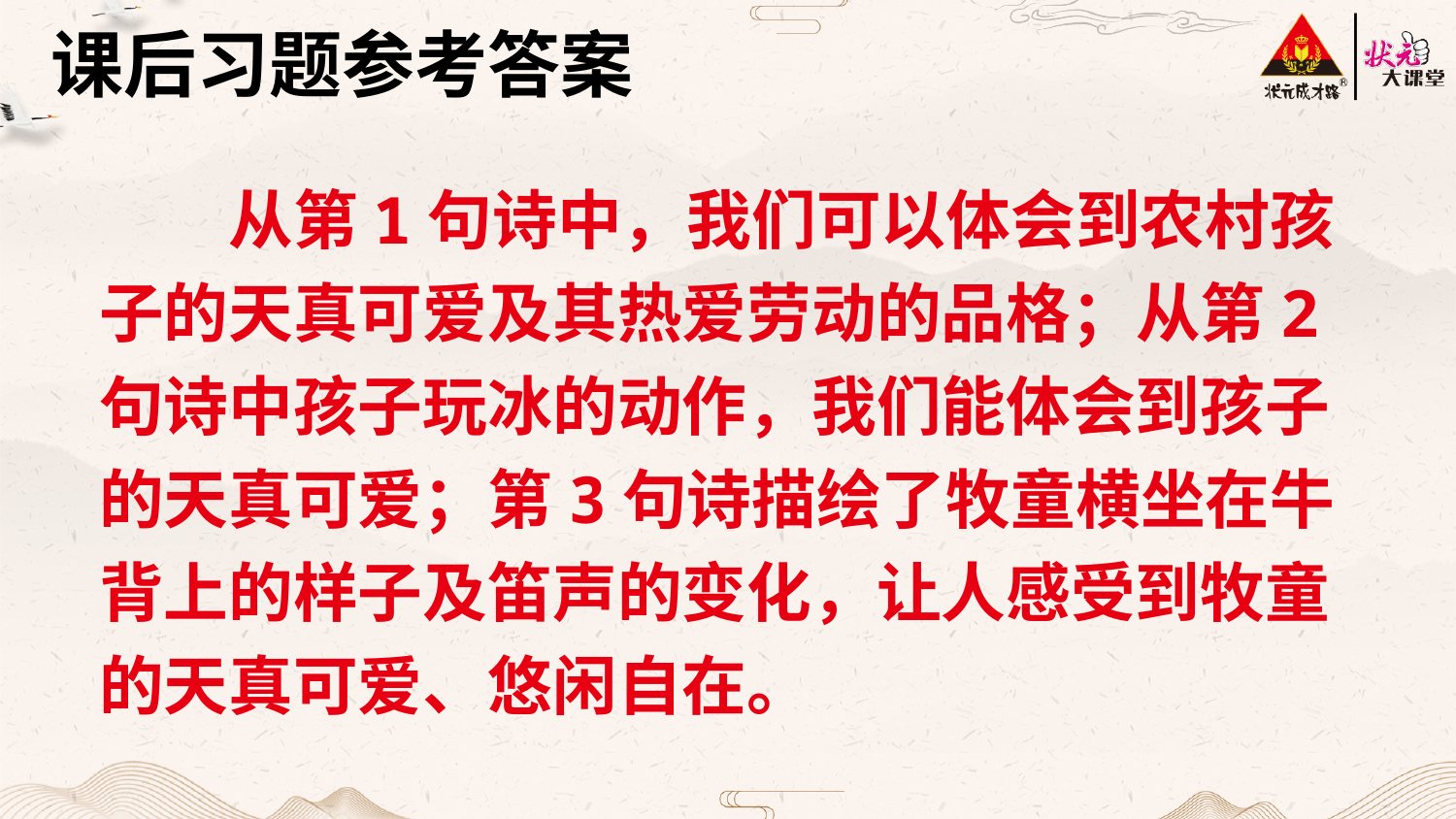

课后习题参考答案
从第1句诗中，我们可以体会到农村孩子的天真可爱及其热爱劳动的品格；从第2句诗中孩子玩冰的动作，我们能体会到孩子的天真可爱；第3句诗描绘了牧童横坐在牛背上的样子及笛声的变化，让人感受到牧童的天真可爱、悠闲自在。